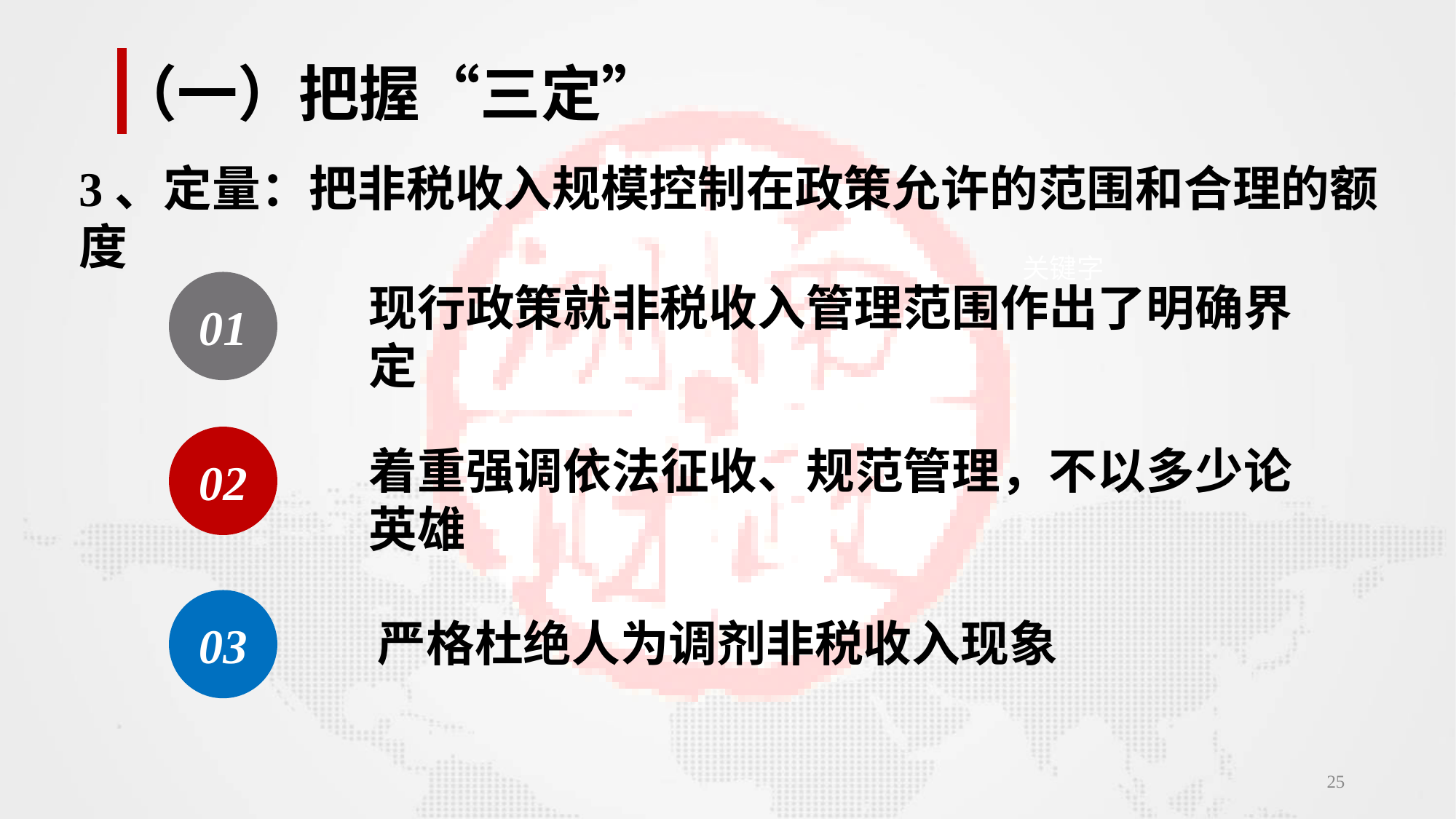

（一）把握“三定”
3、定量：把非税收入规模控制在政策允许的范围和合理的额度
关键字
01
现行政策就非税收入管理范围作出了明确界定
02
着重强调依法征收、规范管理，不以多少论英雄
03
严格杜绝人为调剂非税收入现象
25